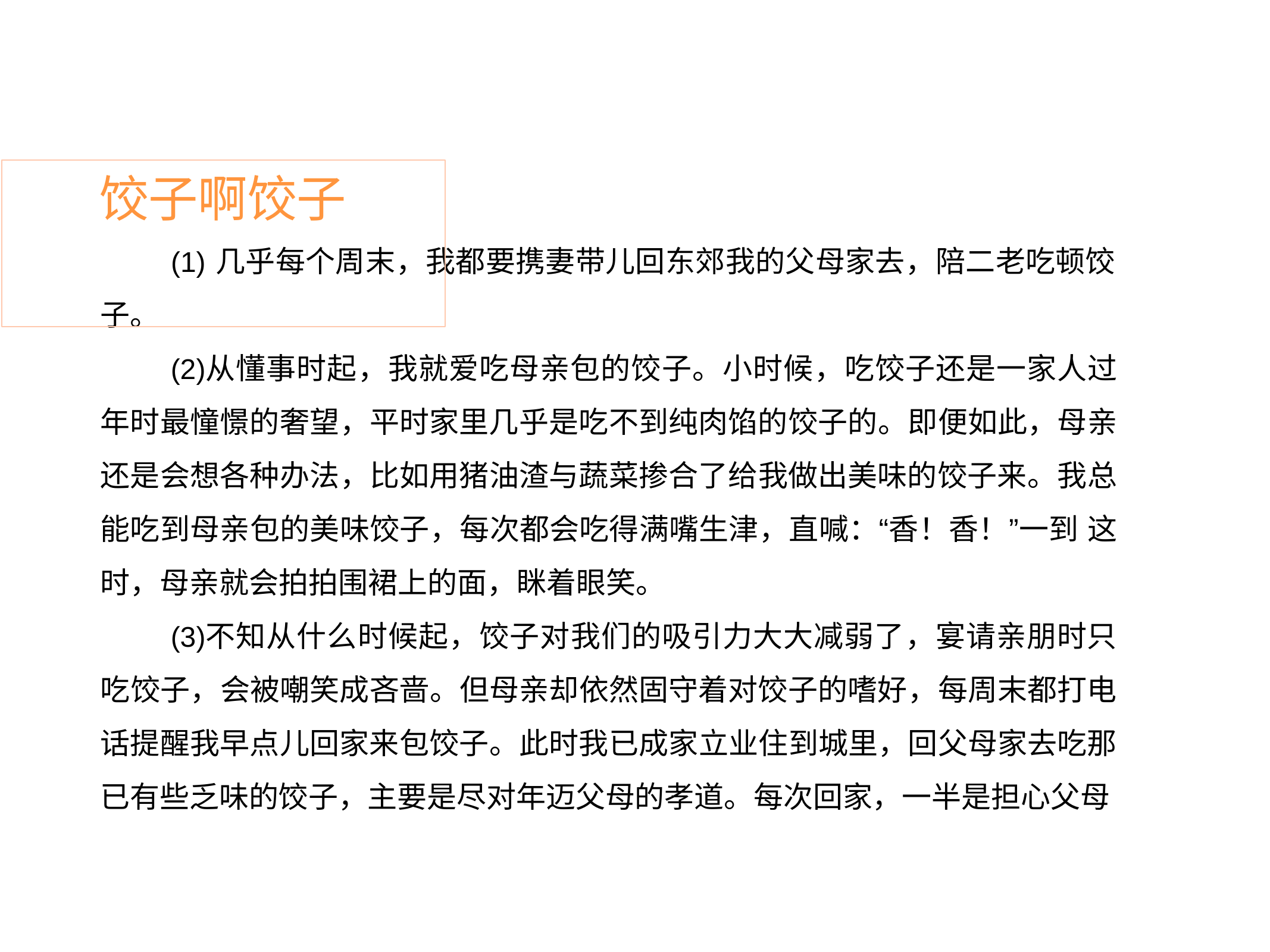

# 饺子啊饺子
几乎每个周末，我都要携妻带儿回东郊我的父母家去，陪二老吃顿饺
子。
从懂事时起，我就爱吃母亲包的饺子。小时候，吃饺子还是一家人过 年时最憧憬的奢望，平时家里几乎是吃不到纯肉馅的饺子的。即便如此，母亲 还是会想各种办法，比如用猪油渣与蔬菜掺合了给我做出美味的饺子来。我总 能吃到母亲包的美味饺子，每次都会吃得满嘴生津，直喊：“香！香！”一到 这时，母亲就会拍拍围裙上的面，眯着眼笑。
不知从什么时候起，饺子对我们的吸引力大大减弱了，宴请亲朋时只 吃饺子，会被嘲笑成吝啬。但母亲却依然固守着对饺子的嗜好，每周末都打电 话提醒我早点儿回家来包饺子。此时我已成家立业住到城里，回父母家去吃那 已有些乏味的饺子，主要是尽对年迈父母的孝道。每次回家，一半是担心父母